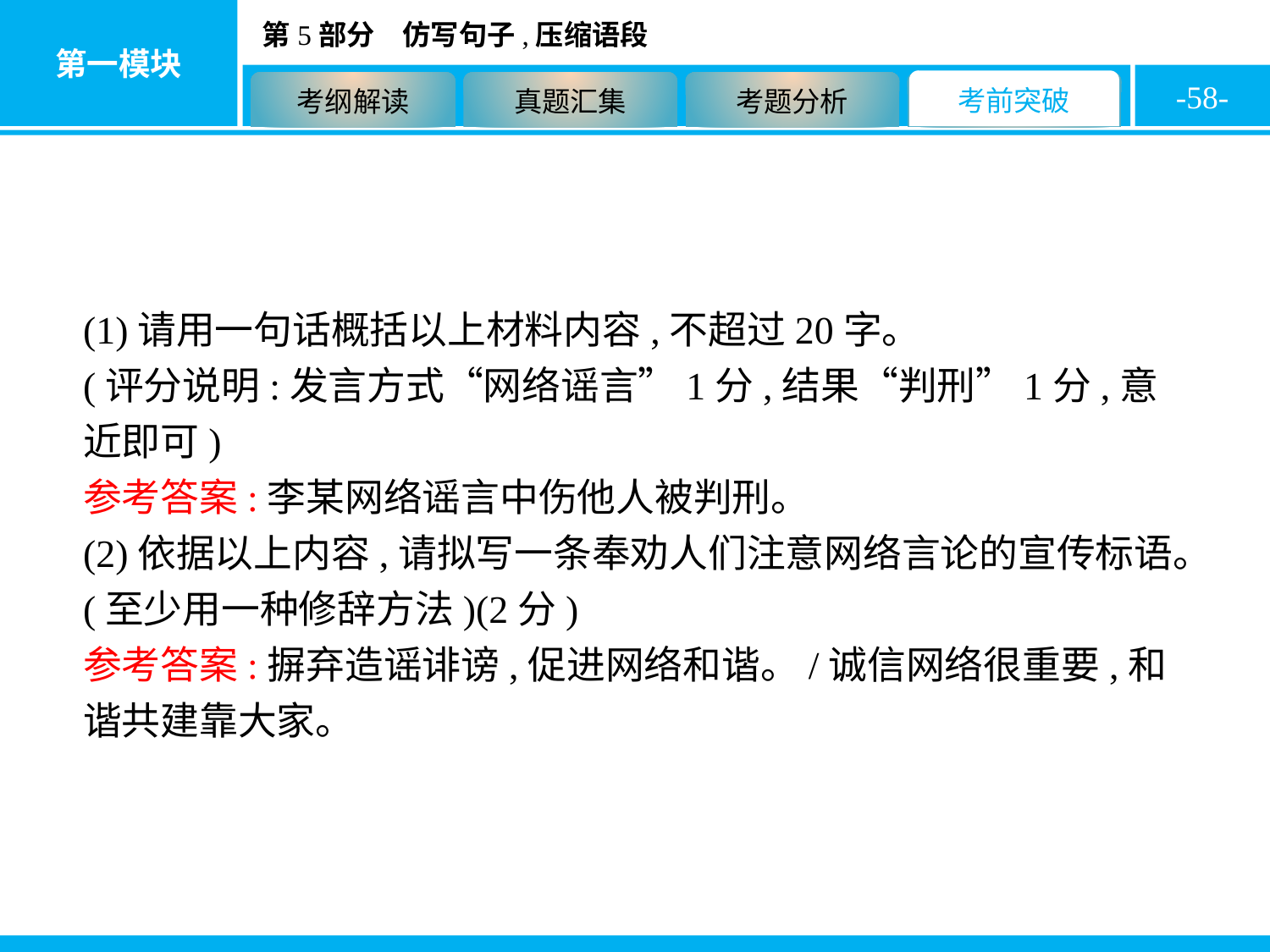

-58-
(1)请用一句话概括以上材料内容,不超过20字。
(评分说明:发言方式“网络谣言”1分,结果“判刑”1分,意近即可)
参考答案:李某网络谣言中伤他人被判刑。
(2)依据以上内容,请拟写一条奉劝人们注意网络言论的宣传标语。(至少用一种修辞方法)(2分)
参考答案:摒弃造谣诽谤,促进网络和谐。/诚信网络很重要,和谐共建靠大家。